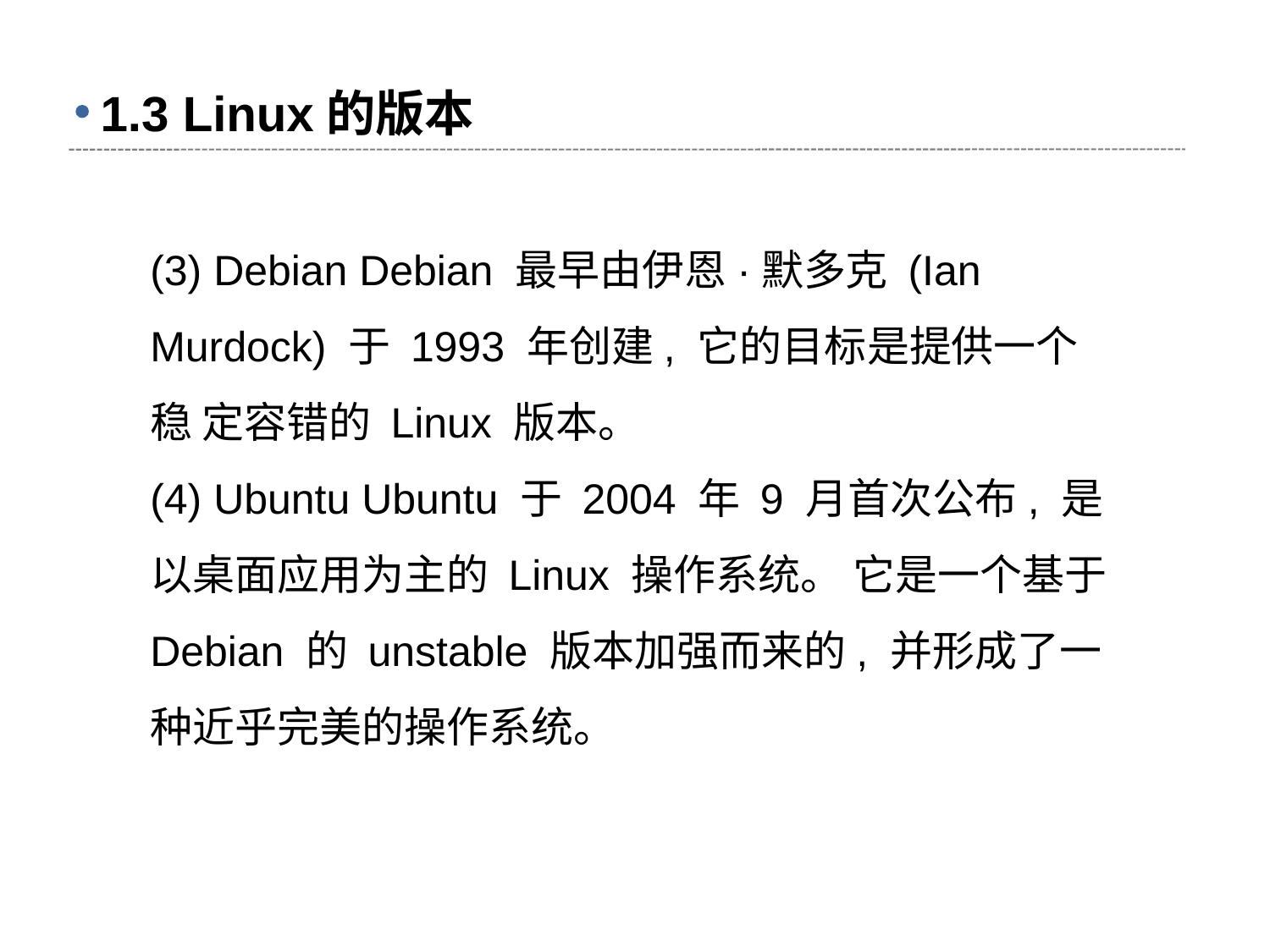

# 1.3 Linux的版本
(3) Debian Debian 最早由伊恩·默多克 (Ian Murdock) 于 1993 年创建, 它的目标是提供一个稳 定容错的 Linux 版本。
(4) Ubuntu Ubuntu 于 2004 年 9 月首次公布, 是以桌面应用为主的 Linux 操作系统。 它是一个基于 Debian 的 unstable 版本加强而来的, 并形成了一种近乎完美的操作系统。